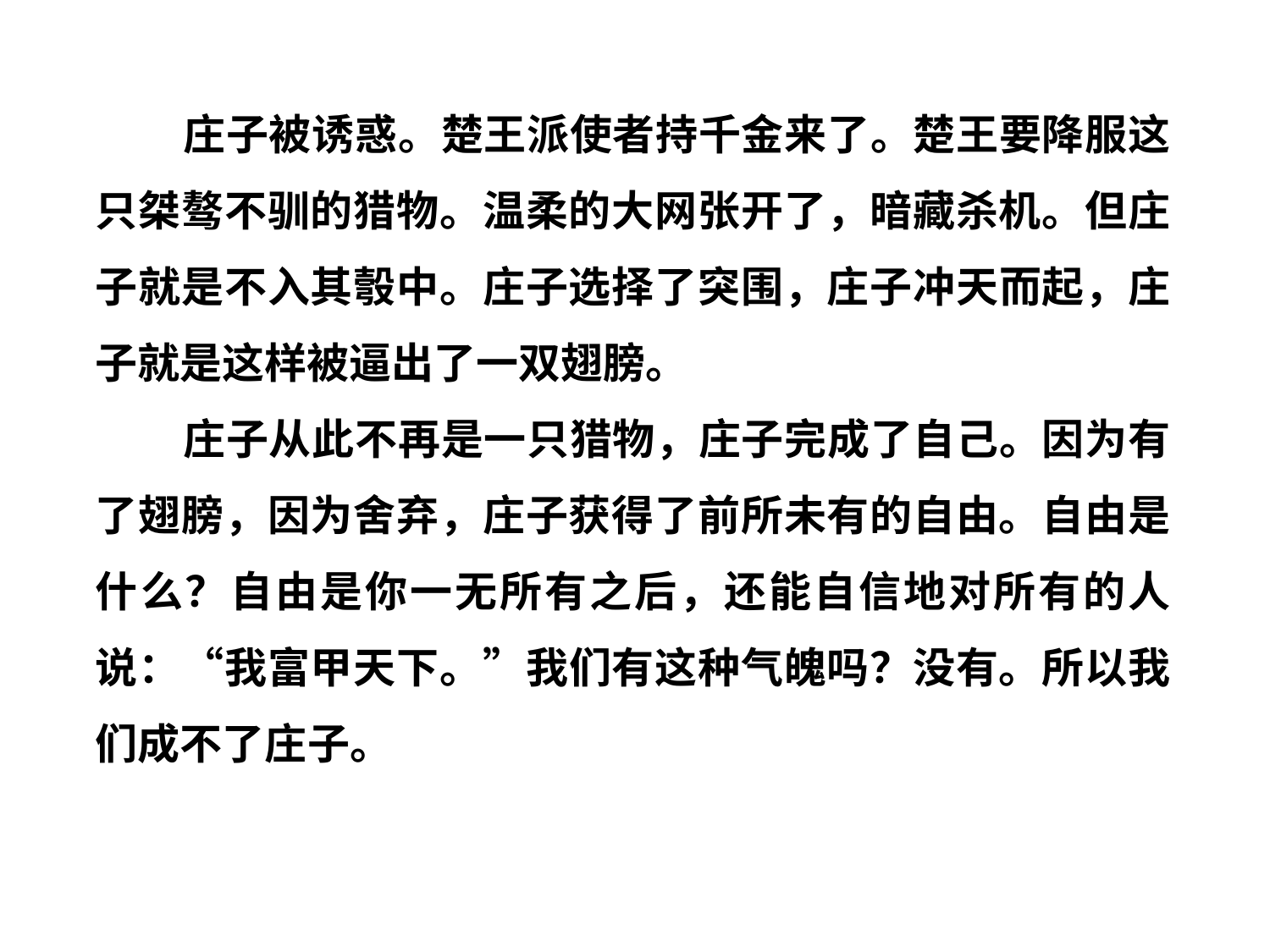

庄子被诱惑。楚王派使者持千金来了。楚王要降服这只桀骜不驯的猎物。温柔的大网张开了，暗藏杀机。但庄子就是不入其彀中。庄子选择了突围，庄子冲天而起，庄子就是这样被逼出了一双翅膀。
庄子从此不再是一只猎物，庄子完成了自己。因为有了翅膀，因为舍弃，庄子获得了前所未有的自由。自由是什么？自由是你一无所有之后，还能自信地对所有的人说：“我富甲天下。”我们有这种气魄吗？没有。所以我们成不了庄子。